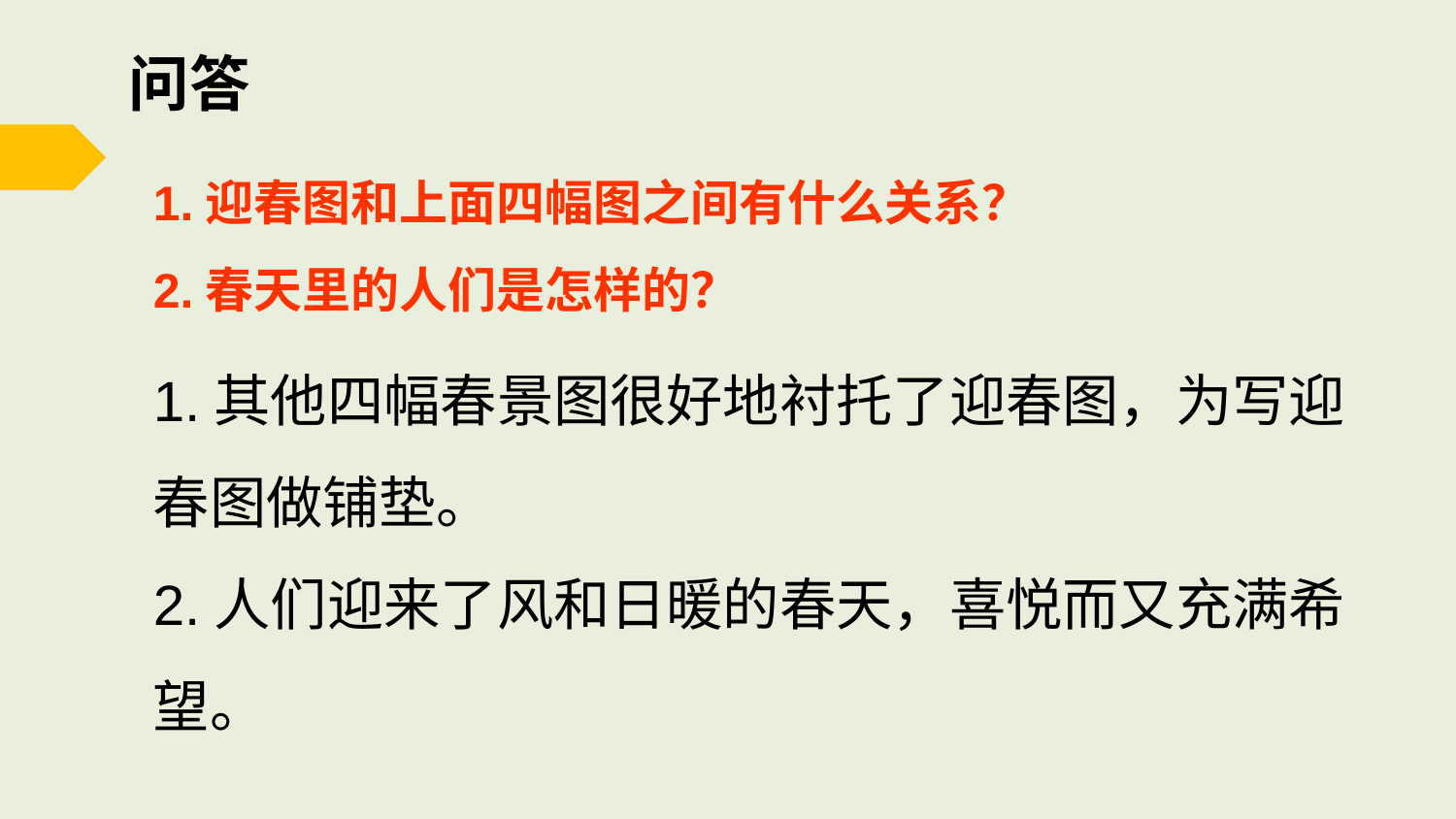

问答

1.迎春图和上面四幅图之间有什么关系？
2.春天里的人们是怎样的？
1.其他四幅春景图很好地衬托了迎春图，为写迎春图做铺垫。
2.人们迎来了风和日暖的春天，喜悦而又充满希望。